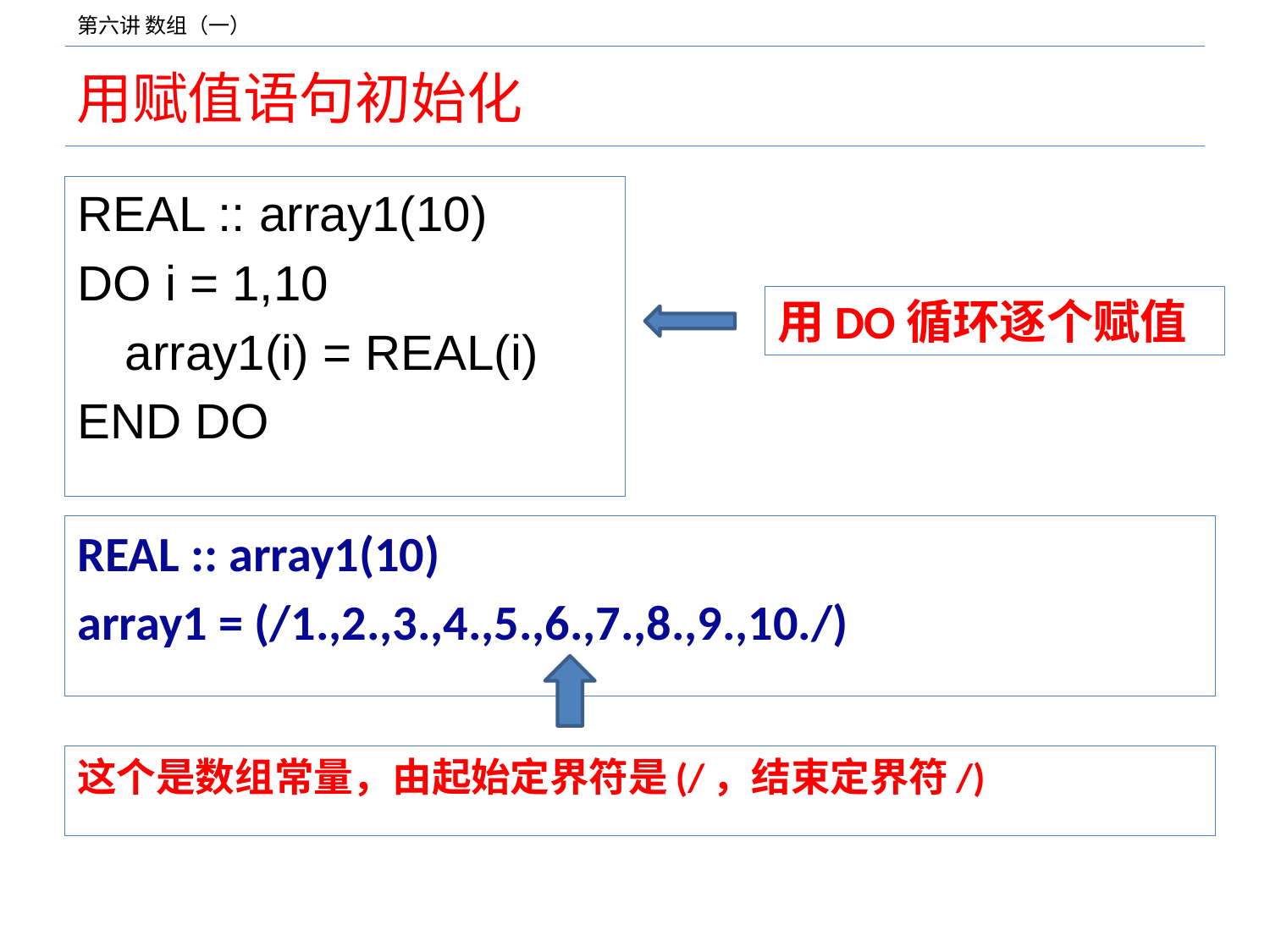

# 用赋值语句初始化
REAL :: array1(10)
DO i = 1,10
	array1(i) = REAL(i)
END DO
用DO循环逐个赋值

REAL :: array1(10)
array1 = (/1.,2.,3.,4.,5.,6.,7.,8.,9.,10./)

这个是数组常量，由起始定界符是(/，结束定界符/)